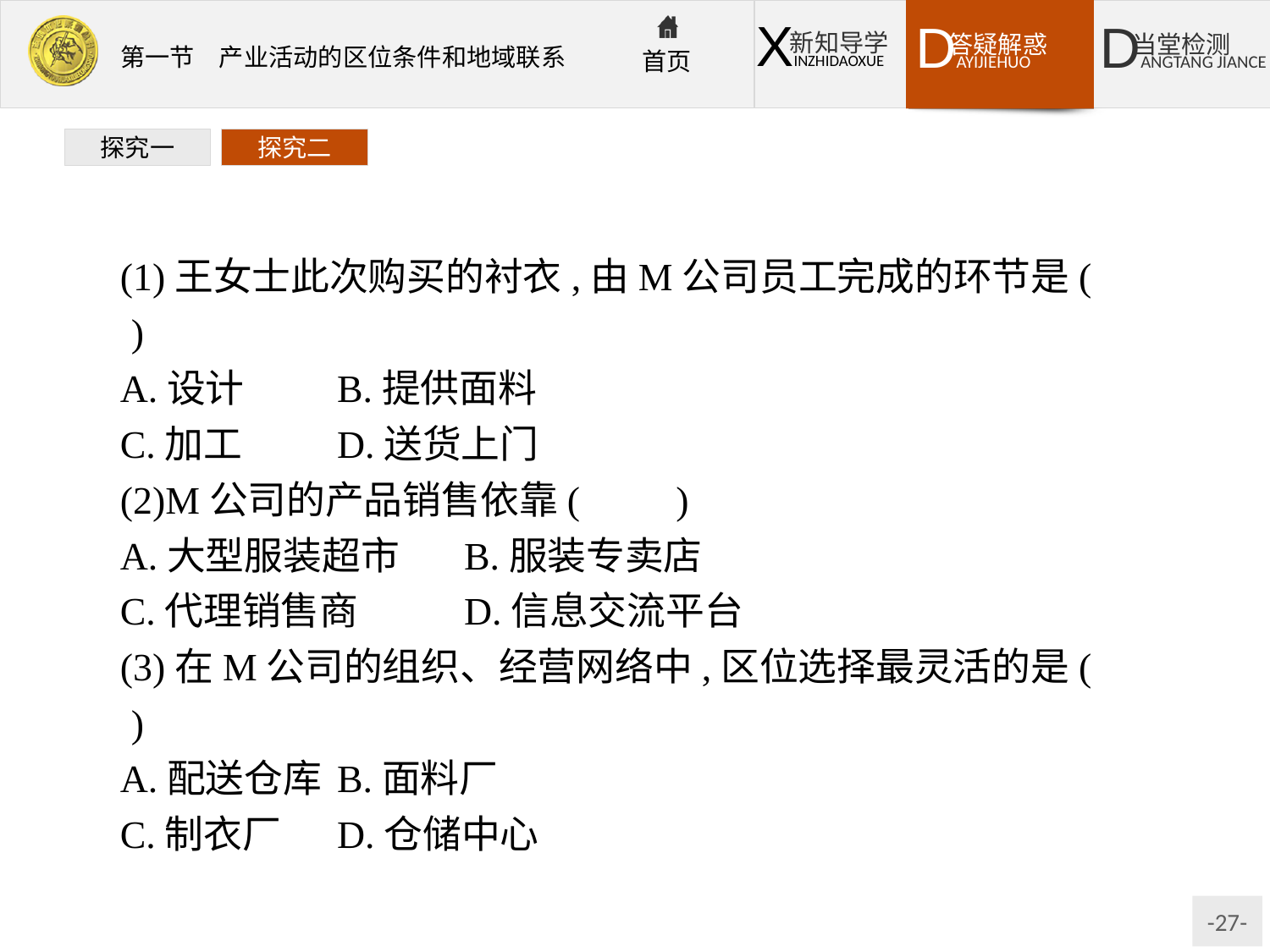

探究一
探究二
(1)王女士此次购买的衬衣,由M公司员工完成的环节是(　　)
A.设计	B.提供面料
C.加工	D.送货上门
(2)M公司的产品销售依靠(　　)
A.大型服装超市	B.服装专卖店
C.代理销售商	D.信息交流平台
(3)在M公司的组织、经营网络中,区位选择最灵活的是(　　)
A.配送仓库	B.面料厂
C.制衣厂	D.仓储中心